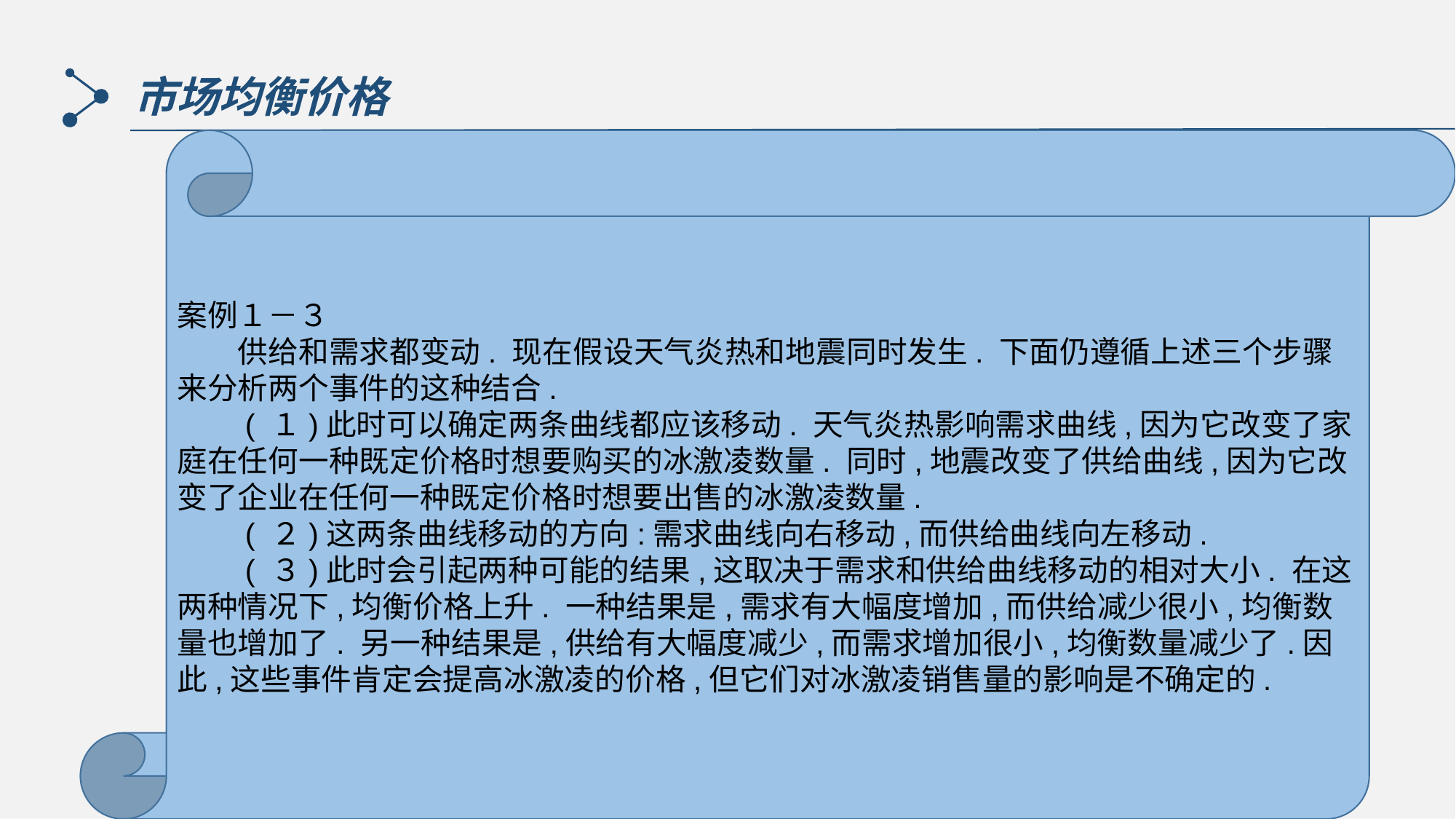

市场均衡价格
案例１－３
　　供给和需求都变动. 现在假设天气炎热和地震同时发生. 下面仍遵循上述三个步骤来分析两个事件的这种结合.
　　( １)此时可以确定两条曲线都应该移动. 天气炎热影响需求曲线,因为它改变了家庭在任何一种既定价格时想要购买的冰激凌数量. 同时,地震改变了供给曲线,因为它改变了企业在任何一种既定价格时想要出售的冰激凌数量.
　　( ２)这两条曲线移动的方向:需求曲线向右移动,而供给曲线向左移动.
　　( ３)此时会引起两种可能的结果,这取决于需求和供给曲线移动的相对大小. 在这两种情况下,均衡价格上升. 一种结果是,需求有大幅度增加,而供给减少很小,均衡数量也增加了. 另一种结果是,供给有大幅度减少,而需求增加很小,均衡数量减少了.因此,这些事件肯定会提高冰激凌的价格,但它们对冰激凌销售量的影响是不确定的.